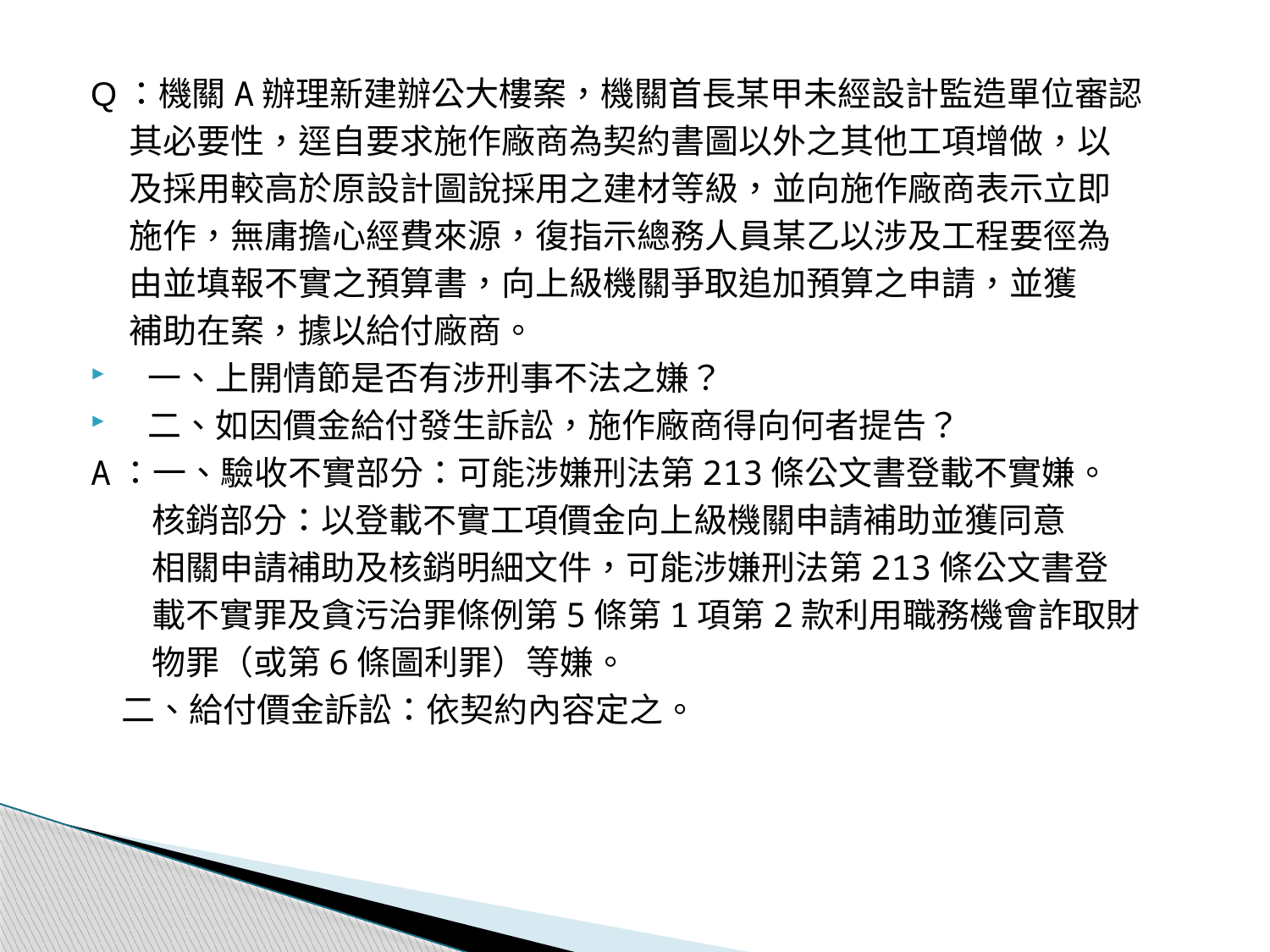

Q：機關A辦理新建辦公大樓案，機關首長某甲未經設計監造單位審認
    其必要性，逕自要求施作廠商為契約書圖以外之其他工項增做，以
    及採用較高於原設計圖說採用之建材等級，並向施作廠商表示立即
    施作，無庸擔心經費來源，復指示總務人員某乙以涉及工程要徑為
    由並填報不實之預算書，向上級機關爭取追加預算之申請，並獲
    補助在案，據以給付廠商。
  一、上開情節是否有涉刑事不法之嫌？
  二、如因價金給付發生訴訟，施作廠商得向何者提告？
A：一、驗收不實部分：可能涉嫌刑法第213條公文書登載不實嫌。
       核銷部分：以登載不實工項價金向上級機關申請補助並獲同意
       相關申請補助及核銷明細文件，可能涉嫌刑法第213條公文書登
       載不實罪及貪污治罪條例第5條第1項第2款利用職務機會詐取財
       物罪（或第6條圖利罪）等嫌。
   二、給付價金訴訟：依契約內容定之。